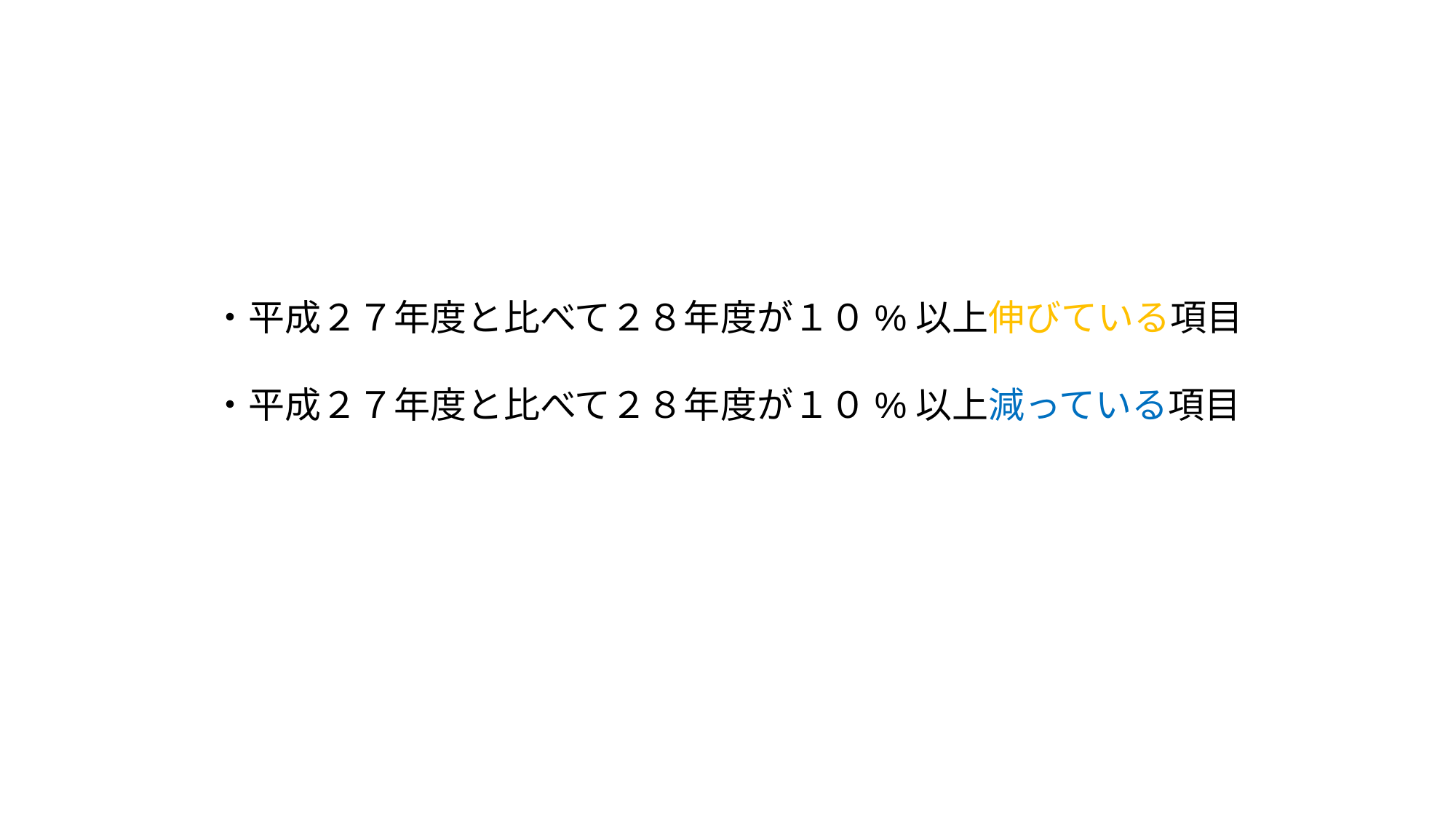

・平成２７年度と比べて２８年度が１０%以上伸びている項目

・平成２７年度と比べて２８年度が１０%以上減っている項目